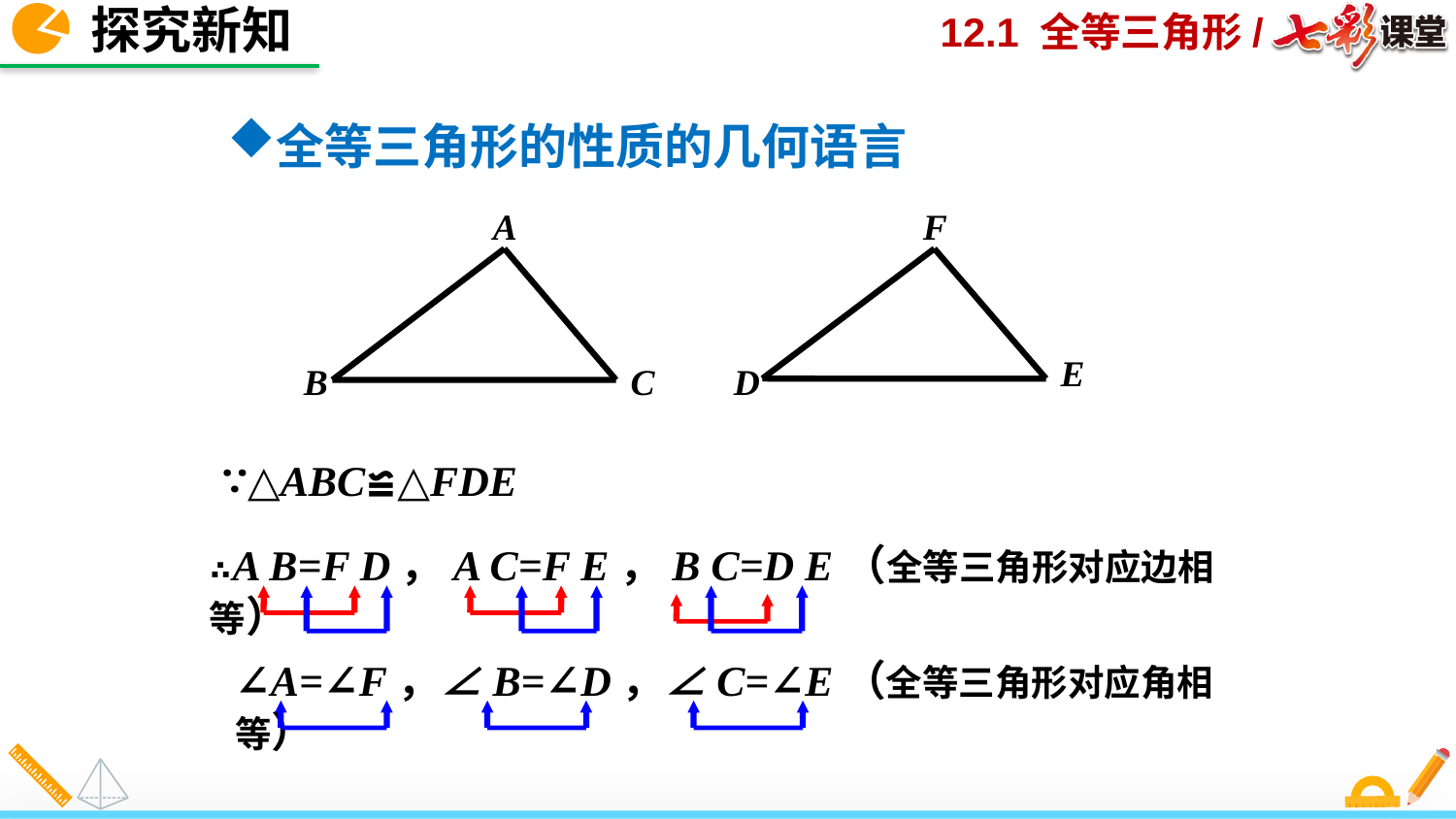

探究新知

全等三角形的性质的几何语言
A
F

E
B
C
D
∵△ABC≌△FDE
∴A B=F D，A C=F E，B C=D E（全等三角形对应边相等）

∠A=∠F，∠B=∠D，∠C=∠E（全等三角形对应角相等）